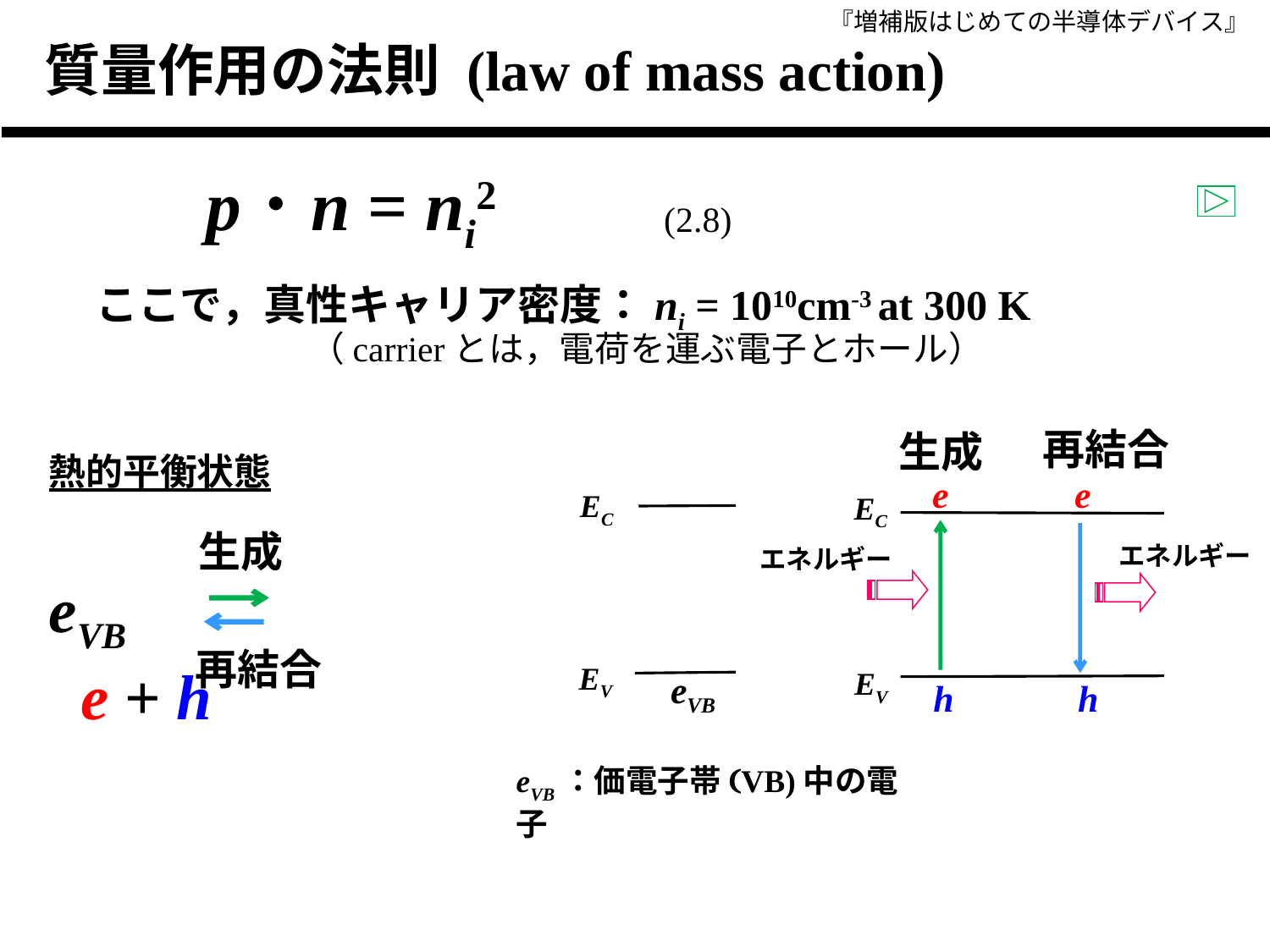

質量作用の法則 (law of mass action)
　 p･n = ni2
ここで，真性キャリア密度：ni = 1010cm-3 at 300 K

(2.8)
（carrierとは，電荷を運ぶ電子とホール）
再結合
e

エネルギー

h
生成
e
EC

EV

エネルギー

h
熱的平衡状態
eVB            e + h
生成

再結合
EC

EV
eVB

eVB：価電子帯(VB)中の電子